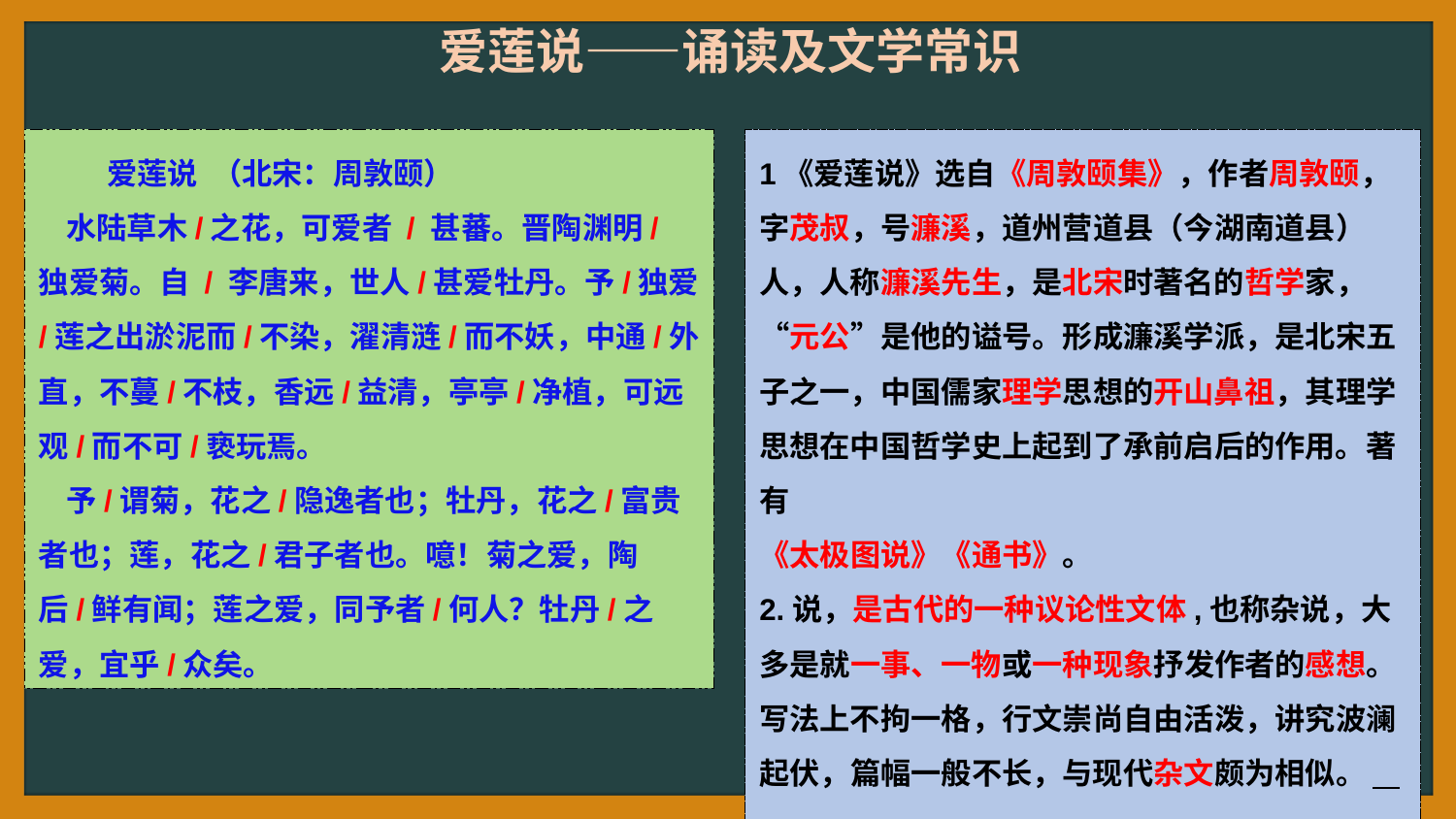

爱莲说——诵读及文学常识
         爱莲说  （北宋：周敦颐）
   水陆草木/之花，可爱者 / 甚蕃。晋陶渊明/ 独爱菊。自 / 李唐来，世人/甚爱牡丹。予/独爱/莲之出淤泥而/不染，濯清涟/而不妖，中通/外直，不蔓/不枝，香远/益清，亭亭/净植，可远观/而不可/亵玩焉。
   予/谓菊，花之/隐逸者也；牡丹，花之/富贵者也；莲，花之/君子者也。噫！菊之爱，陶后/鲜有闻；莲之爱，同予者/何人？牡丹/之爱，宜乎/众矣。
1《爱莲说》选自《周敦颐集》，作者周敦颐，字茂叔，号濂溪，道州营道县（今湖南道县）人，人称濂溪先生，是北宋时著名的哲学家，“元公”是他的谥号。形成濂溪学派，是北宋五子之一，中国儒家理学思想的开山鼻祖，其理学思想在中国哲学史上起到了承前启后的作用。著有
《太极图说》《通书》。
2.说，是古代的一种议论性文体,也称杂说，大多是就一事、一物或一种现象抒发作者的感想。写法上不拘一格，行文崇尚自由活泼，讲究波澜起伏，篇幅一般不长，与现代杂文颇为相似。